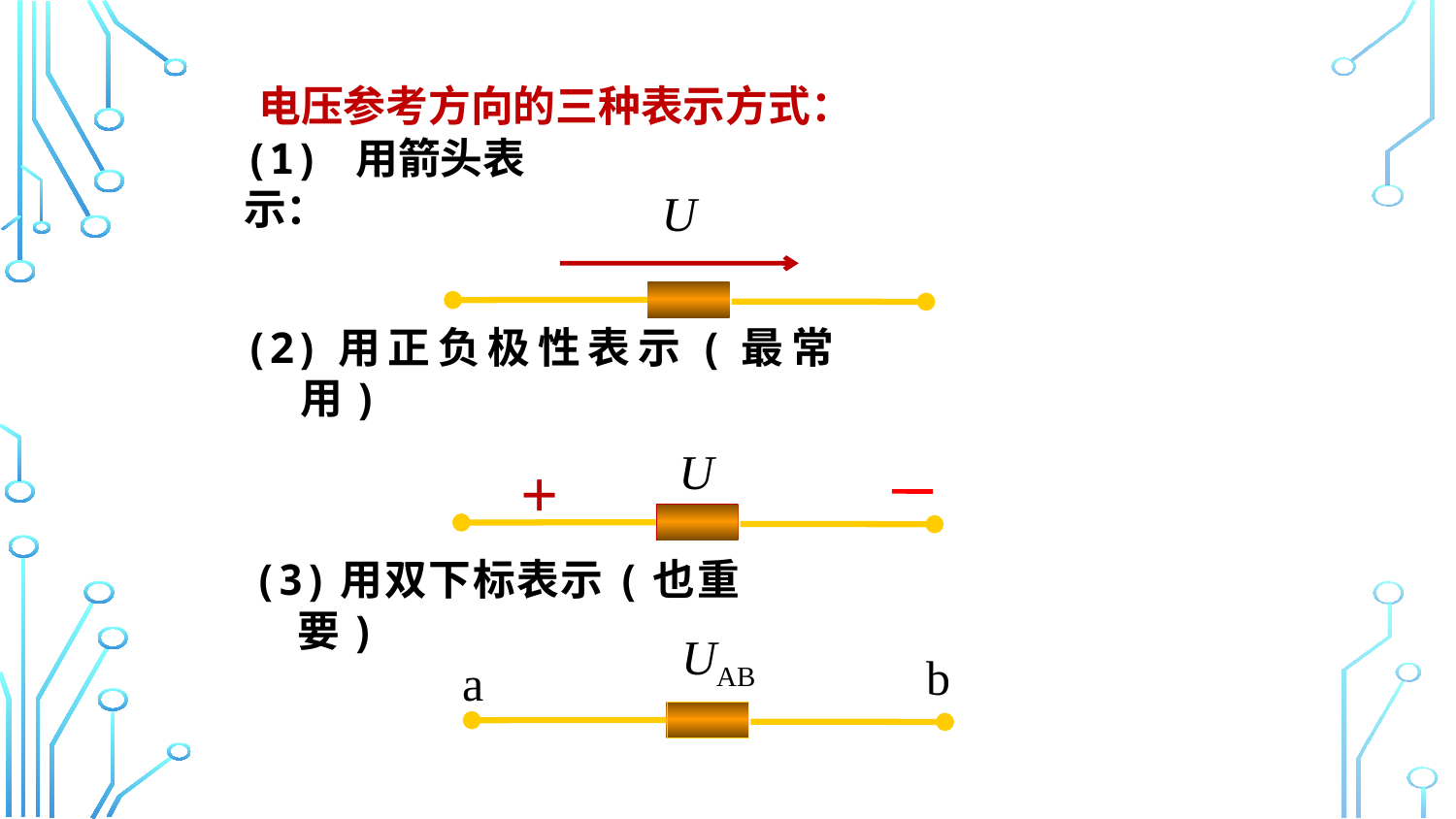

电压参考方向的三种表示方式：
(1) 用箭头表示：
U

(2)用正负极性表示(最常用)
U
+

(3)用双下标表示(也重要)
UAB
b
a

11